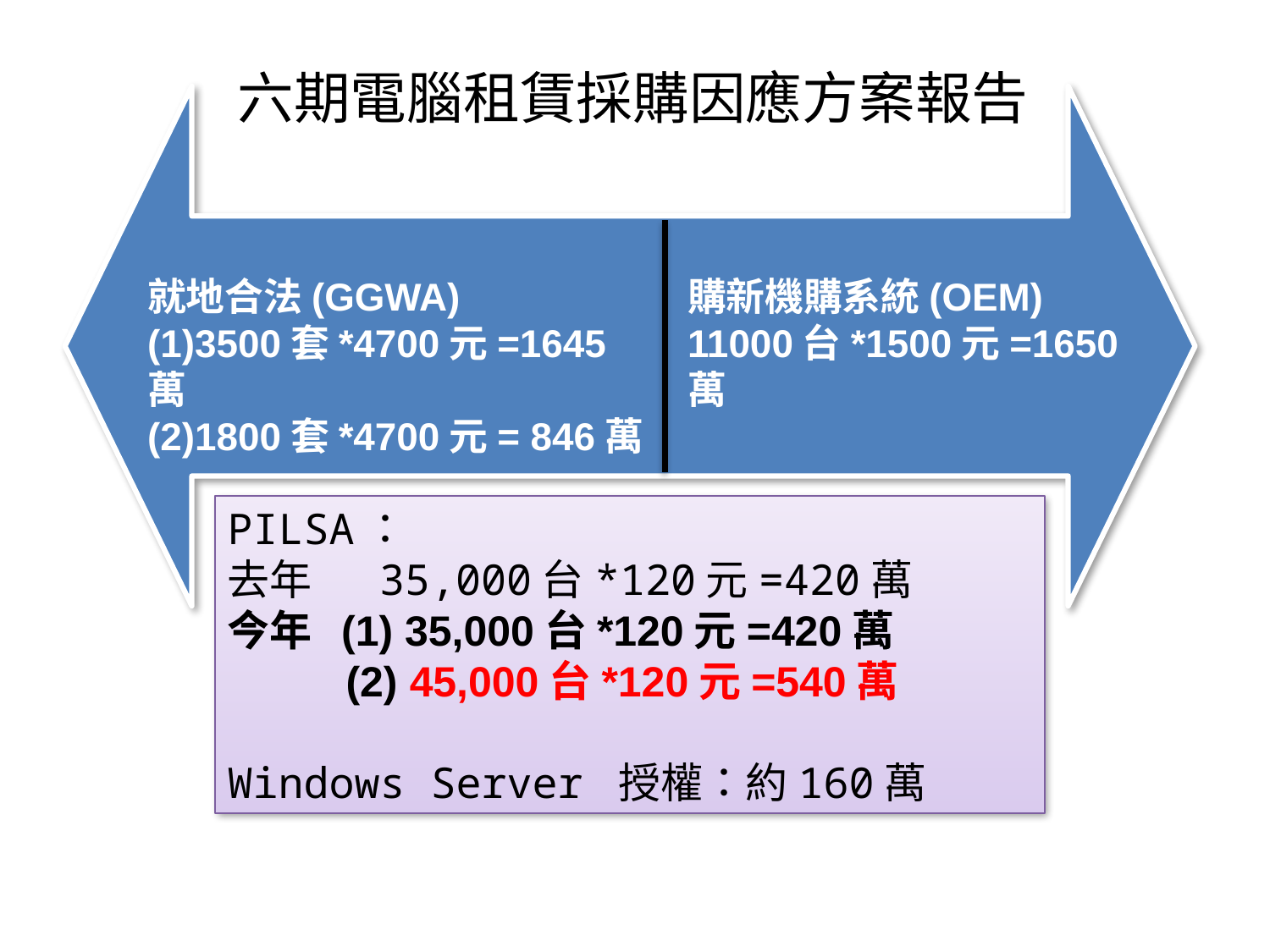

六期電腦租賃採購因應方案報告

就地合法(GGWA)
(1)3500套*4700元=1645萬
(2)1800套*4700元= 846萬
購新機購系統(OEM)
11000台*1500元=1650萬
PILSA：
去年      35,000台*120元=420萬
今年  (1) 35,000台*120元=420萬
          (2) 45,000台*120元=540萬

Windows Server 授權：約160萬